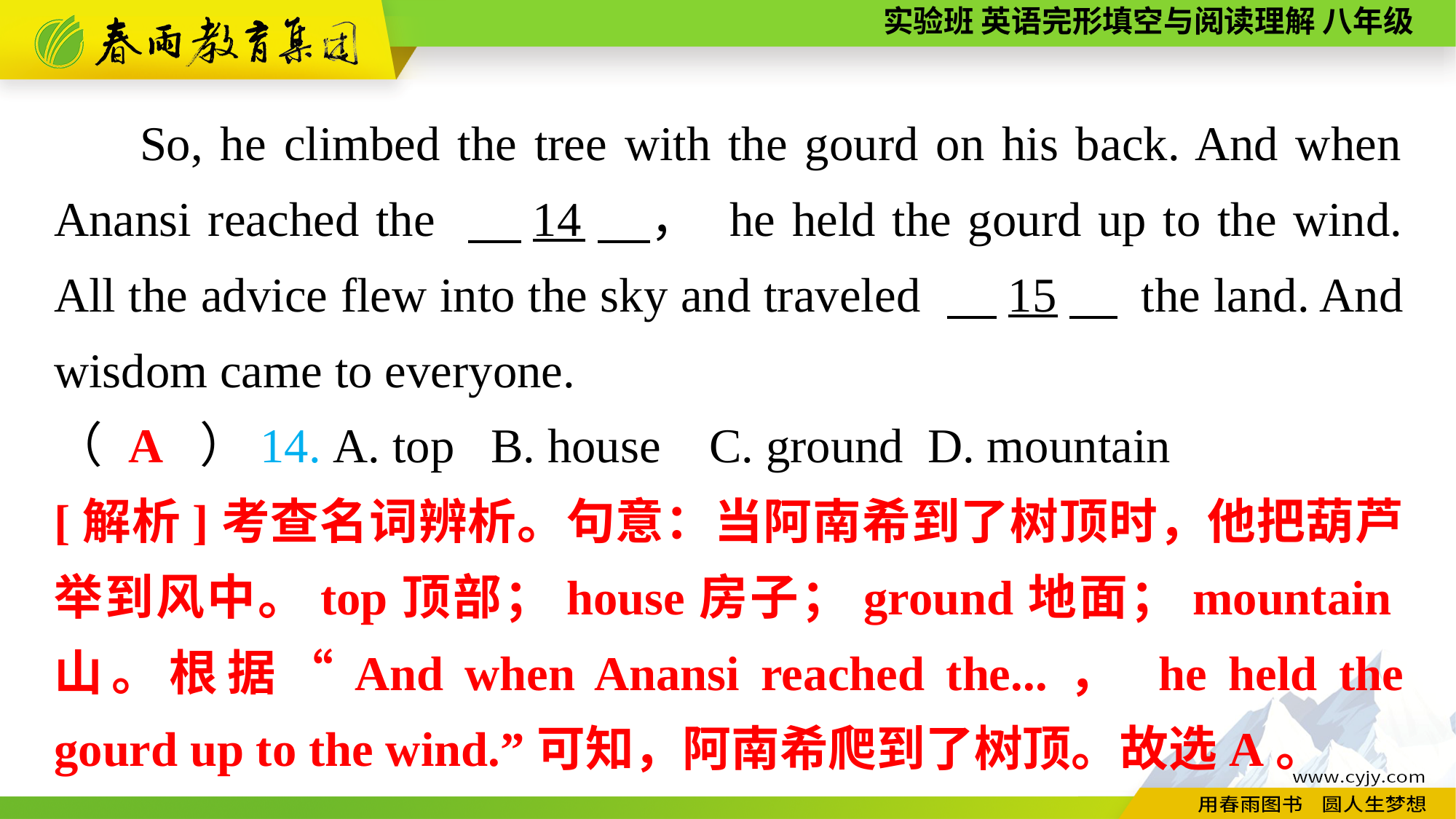

So, he climbed the tree with the gourd on his back. And when Anansi reached the 　14　， he held the gourd up to the wind. All the advice flew into the sky and traveled 　15　 the land. And wisdom came to everyone.
（　　）14. A. top	B. house 	C. ground	D. mountain
A
[解析]考查名词辨析。句意：当阿南希到了树顶时，他把葫芦举到风中。top顶部；house房子；ground地面；mountain山。根据“And when Anansi reached the...， he held the gourd up to the wind.”可知，阿南希爬到了树顶。故选A。